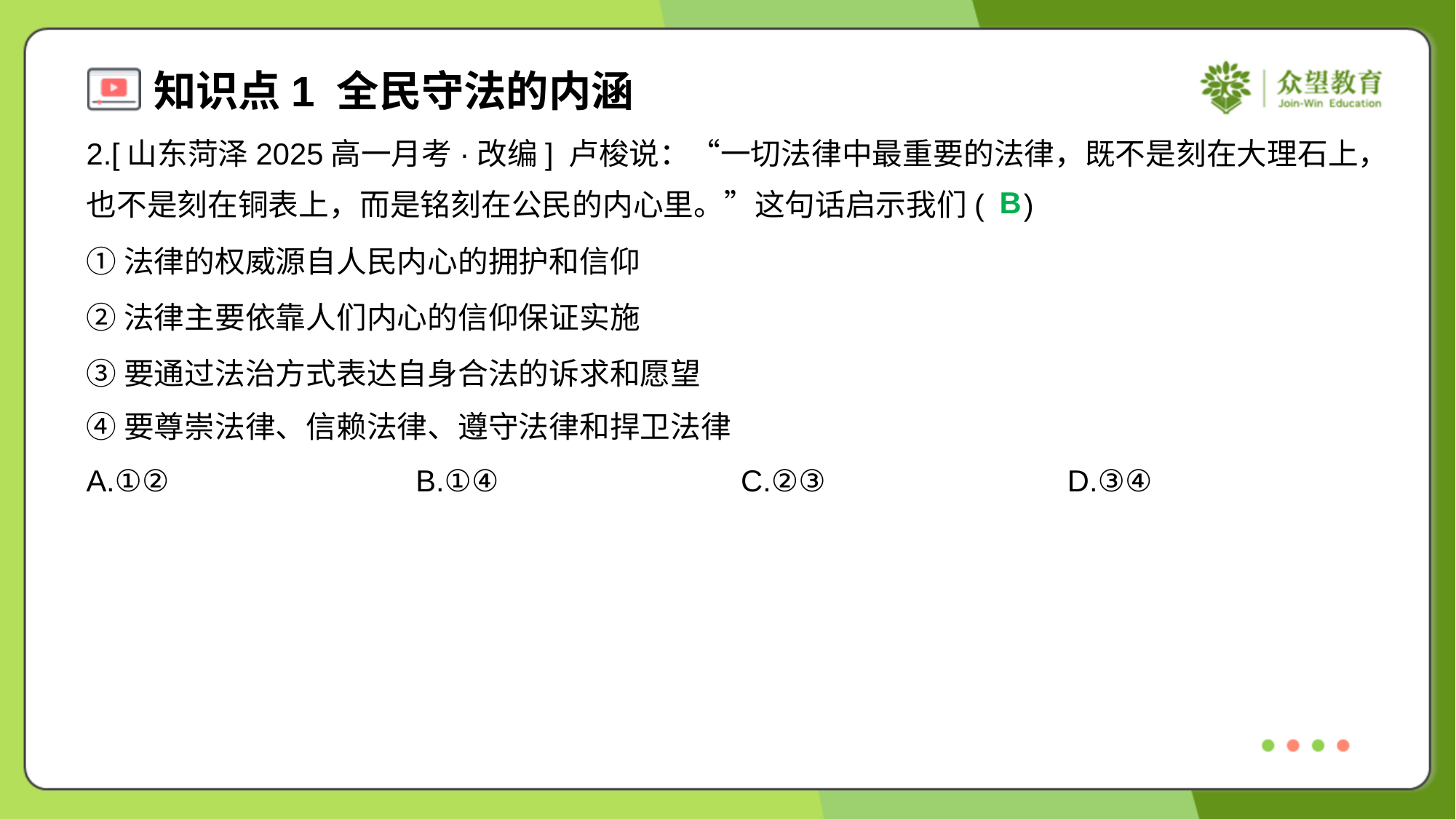

2.[山东菏泽2025高一月考·改编] 卢梭说：“一切法律中最重要的法律，既不是刻在大理石上，
也不是刻在铜表上，而是铭刻在公民的内心里。”这句话启示我们(     )
B
①法律的权威源自人民内心的拥护和信仰
②法律主要依靠人们内心的信仰保证实施
③要通过法治方式表达自身合法的诉求和愿望
④要尊崇法律、信赖法律、遵守法律和捍卫法律
A.①②	B.①④	C.②③	D.③④